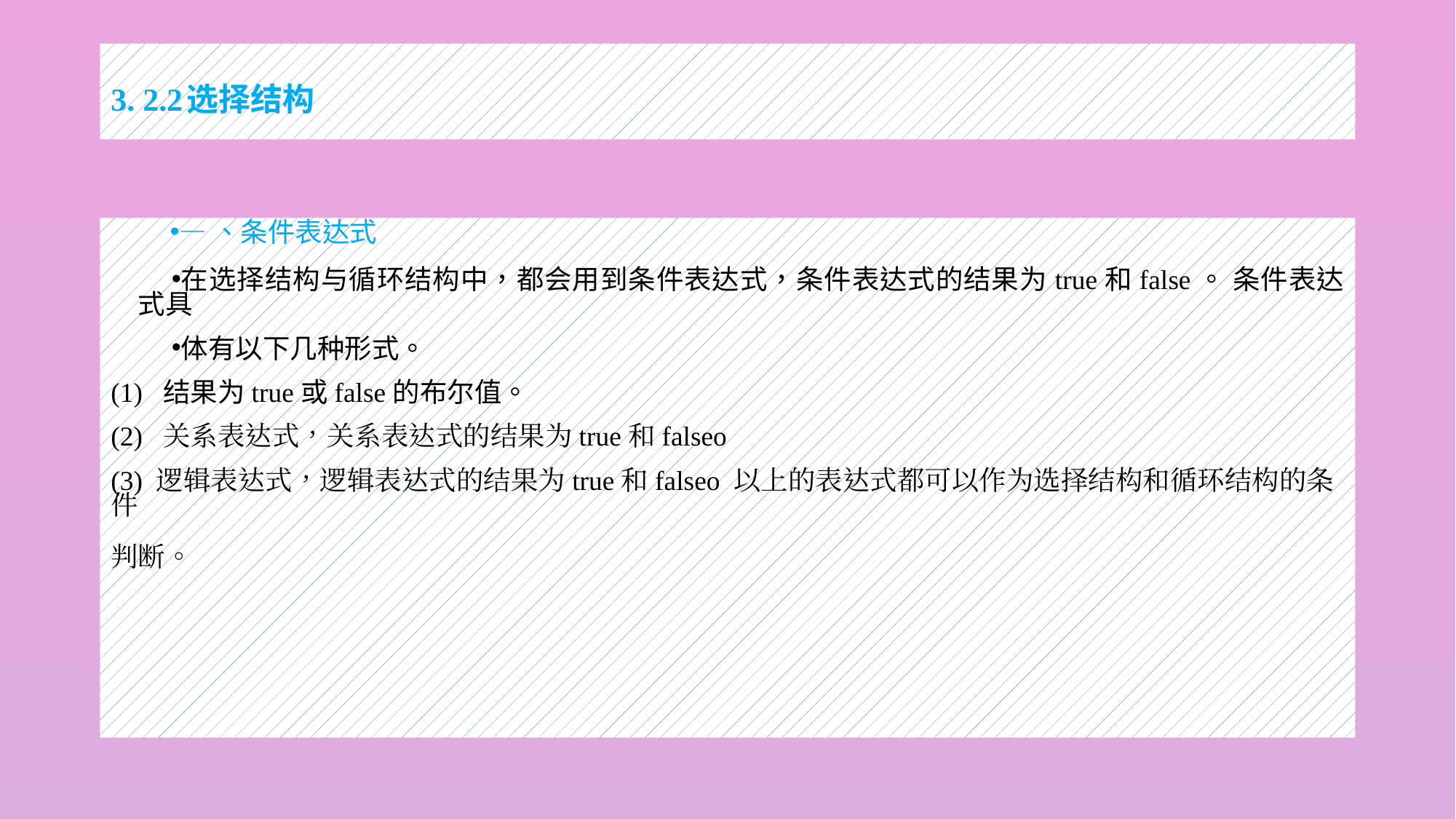

# 3. 2.2选择结构
—、条件表达式
在选择结构与循环结构中，都会用到条件表达式，条件表达式的结果为true和false。 条件表达式具
体有以下几种形式。
(1)  结果为true或false的布尔值。
(2)  关系表达式，关系表达式的结果为true和falseo
(3) 逻辑表达式，逻辑表达式的结果为true和falseo 以上的表达式都可以作为选择结构和循环结构的条件
判断。